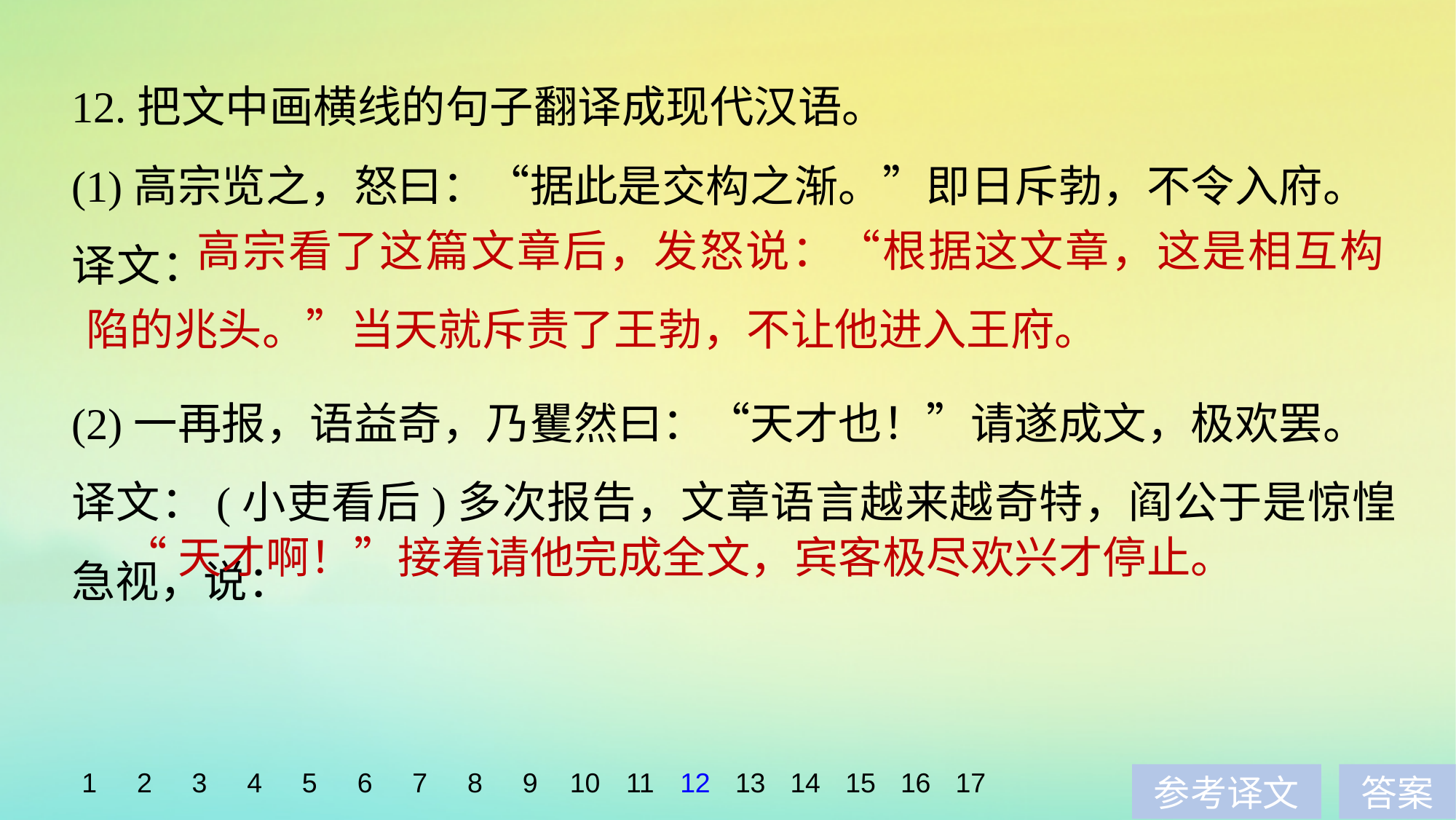

12.把文中画横线的句子翻译成现代汉语。
(1)高宗览之，怒曰：“据此是交构之渐。”即日斥勃，不令入府。
译文：
(2)一再报，语益奇，乃矍然曰：“天才也！”请遂成文，极欢罢。
译文：(小吏看后)多次报告，文章语言越来越奇特，阎公于是惊惶急视，说：
	高宗看了这篇文章后，发怒说：“根据这文章，这是相互构陷的兆头。”当天就斥责了王勃，不让他进入王府。
“天才啊！”接着请他完成全文，宾客极尽欢兴才停止。
1
2
3
4
5
6
7
8
9
10
11
12
13
14
15
16
17
参考译文
答案